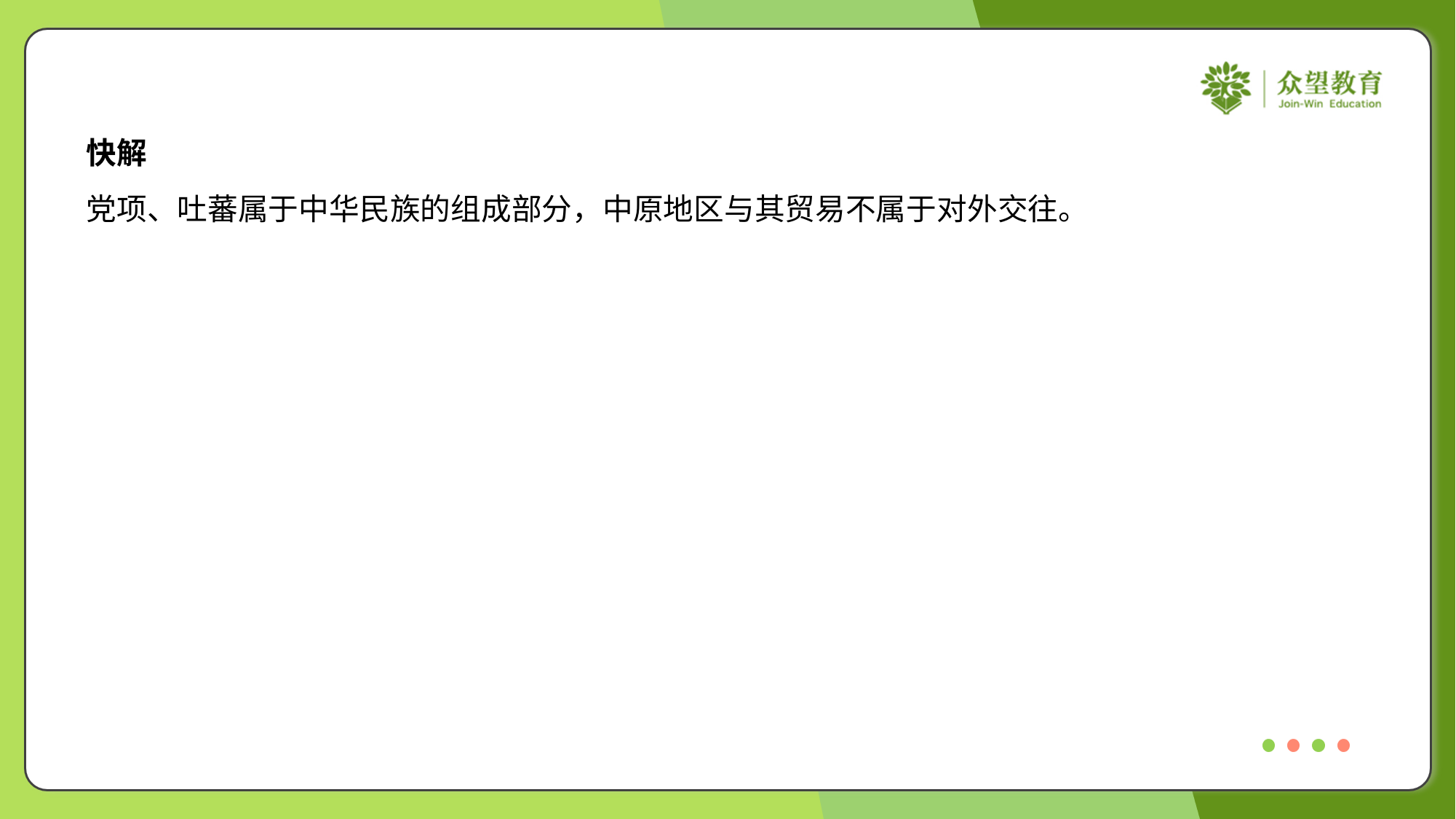

快解
党项、吐蕃属于中华民族的组成部分，中原地区与其贸易不属于对外交往。